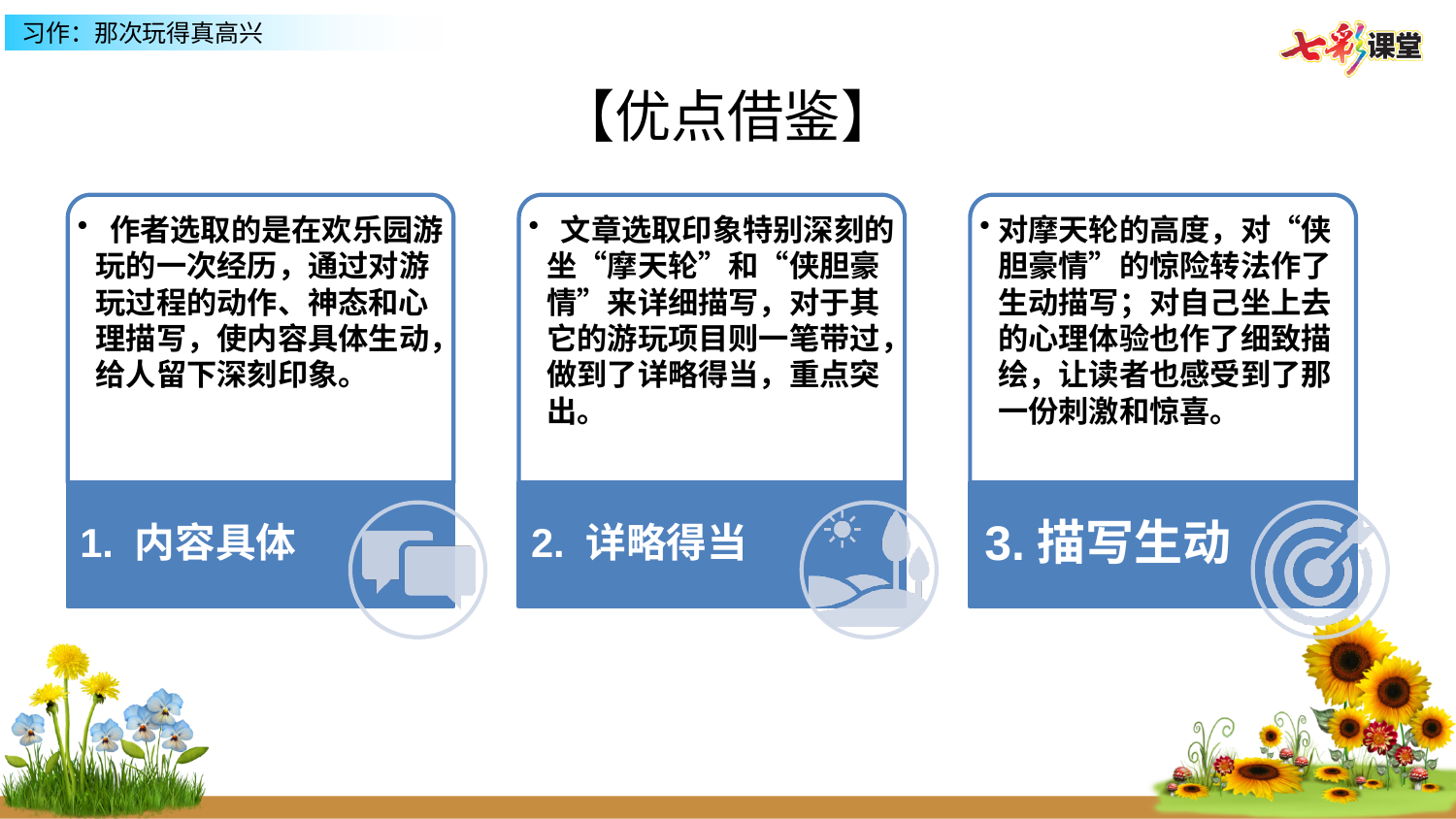

【优点借鉴】
 作者选取的是在欢乐园游玩的一次经历，通过对游玩过程的动作、神态和心理描写，使内容具体生动，给人留下深刻印象。
1. 内容具体
 文章选取印象特别深刻的坐“摩天轮”和“侠胆豪情”来详细描写，对于其它的游玩项目则一笔带过，做到了详略得当，重点突出。
2. 详略得当
对摩天轮的高度，对“侠胆豪情”的惊险转法作了生动描写；对自己坐上去的心理体验也作了细致描绘，让读者也感受到了那一份刺激和惊喜。
3.描写生动